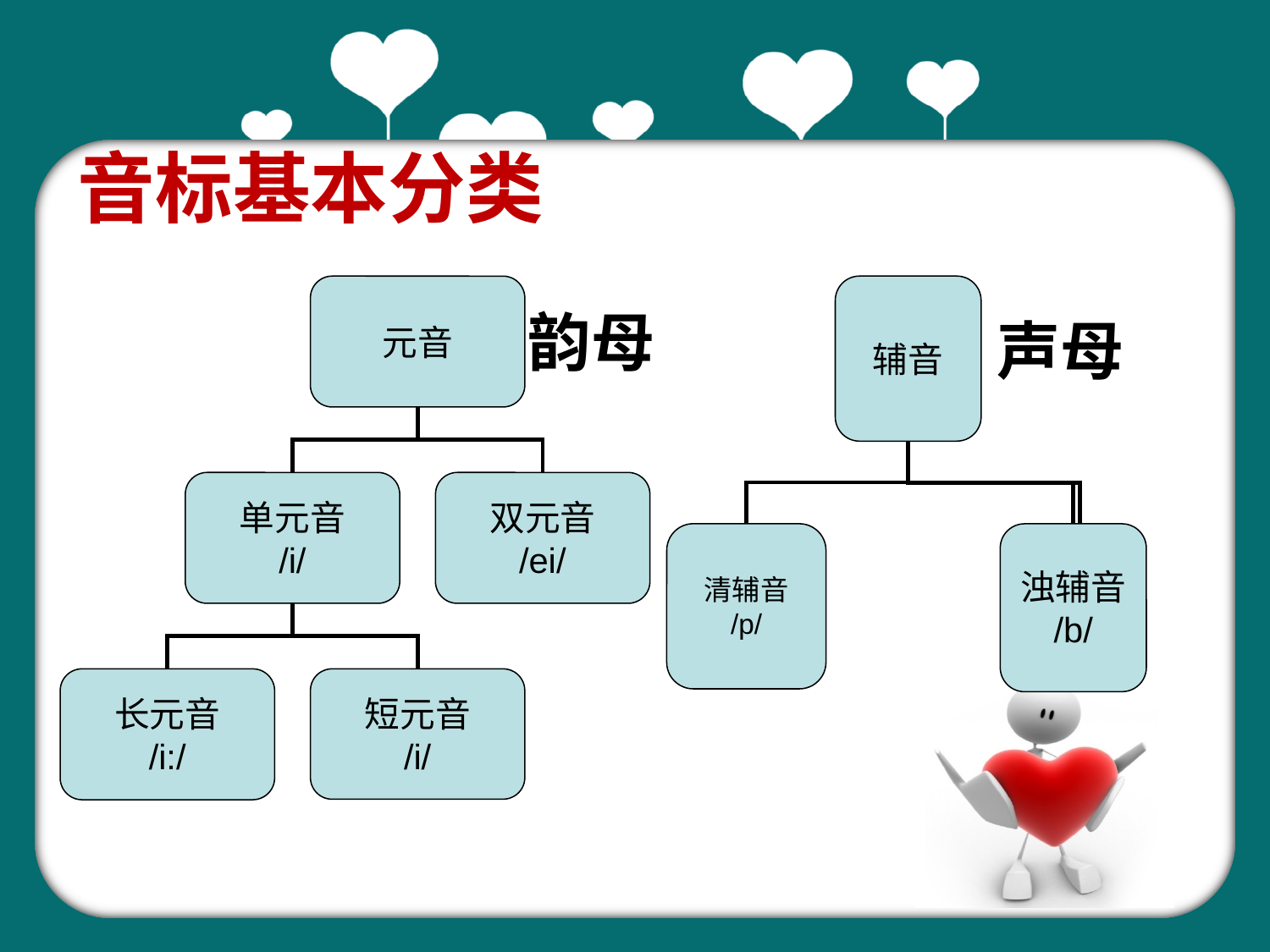

# 音标基本分类

元音
单元音
/i/
双元音
/ei/
长元音
/i:/
短元音
/i/

辅音
清辅音
/p/
浊辅音
/b/
韵母
声母